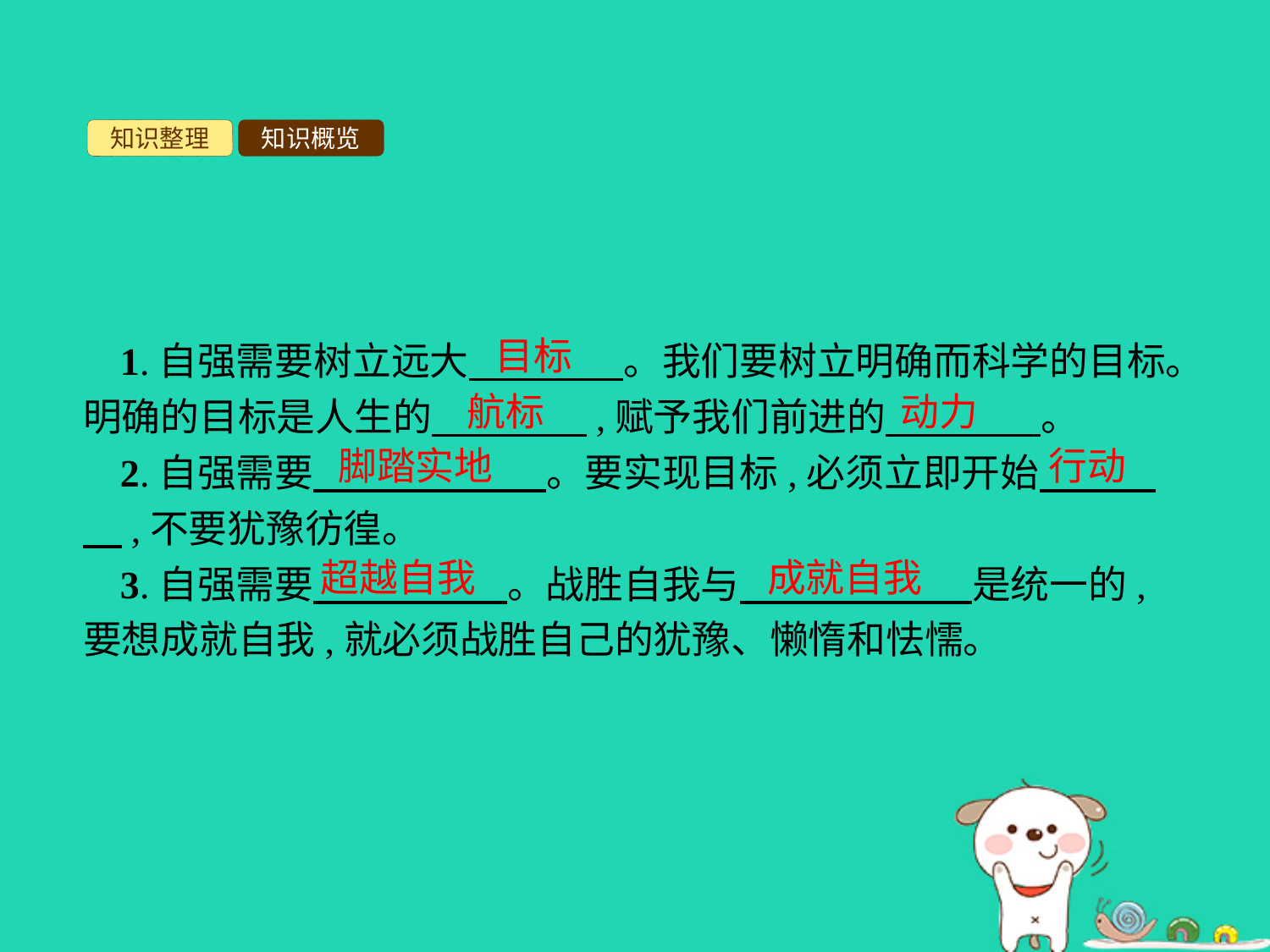

知识整理
知识概览
目标
1.自强需要树立远大　　　　。我们要树立明确而科学的目标。明确的目标是人生的　　　　,赋予我们前进的　　　　。
2.自强需要　　　　　　。要实现目标,必须立即开始　　　　,不要犹豫彷徨。
3.自强需要　　　　　。战胜自我与　　　　　　是统一的,要想成就自我,就必须战胜自己的犹豫、懒惰和怯懦。
航标
动力
脚踏实地
行动
超越自我
成就自我